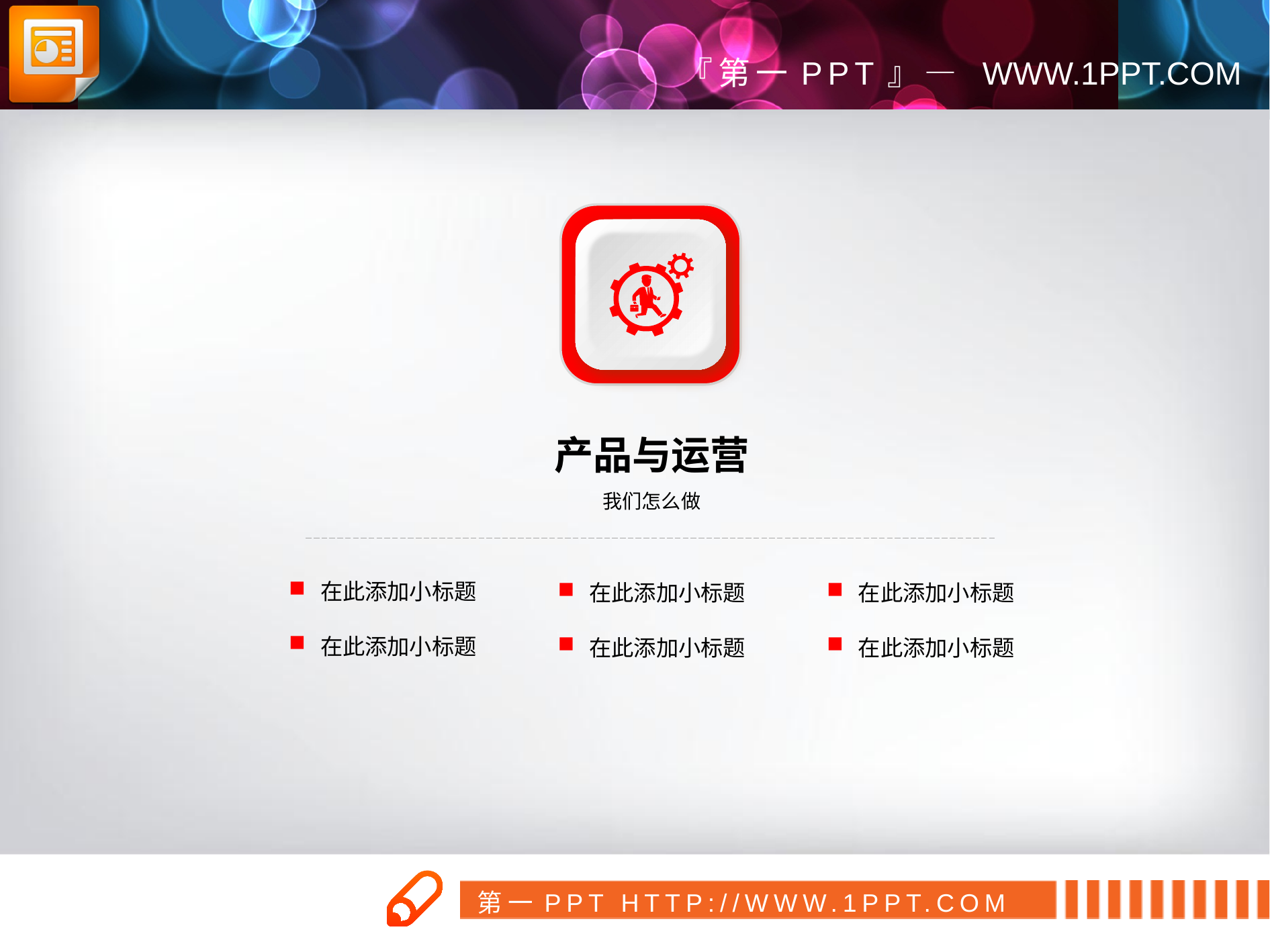

产品与运营
我们怎么做
在此添加小标题
在此添加小标题
在此添加小标题
在此添加小标题
在此添加小标题
在此添加小标题